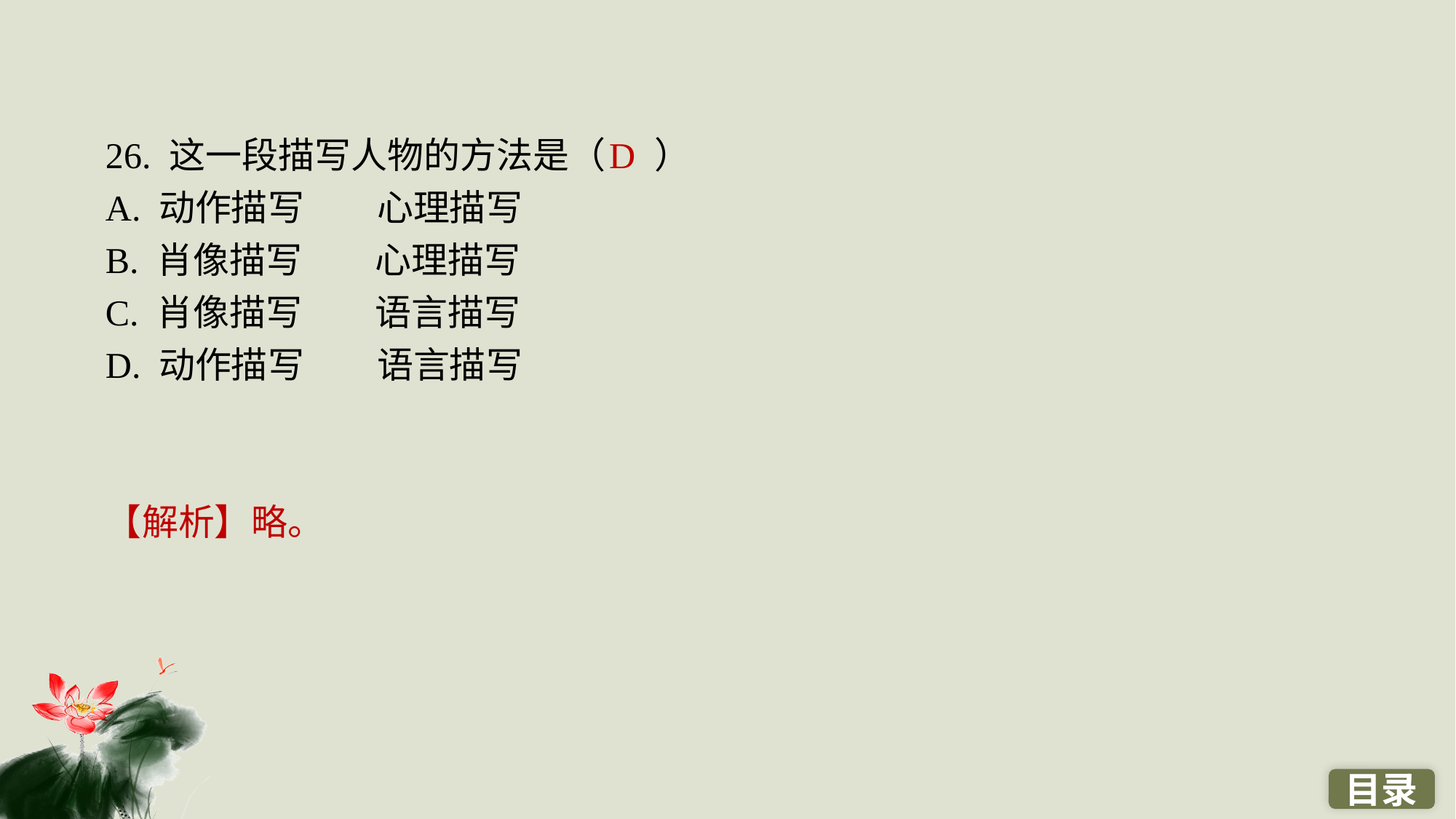

26. 这一段描写人物的方法是（      ）
A. 动作描写　　心理描写
B. 肖像描写　　心理描写
C. 肖像描写　　语言描写
D. 动作描写　　语言描写
D
【解析】略。